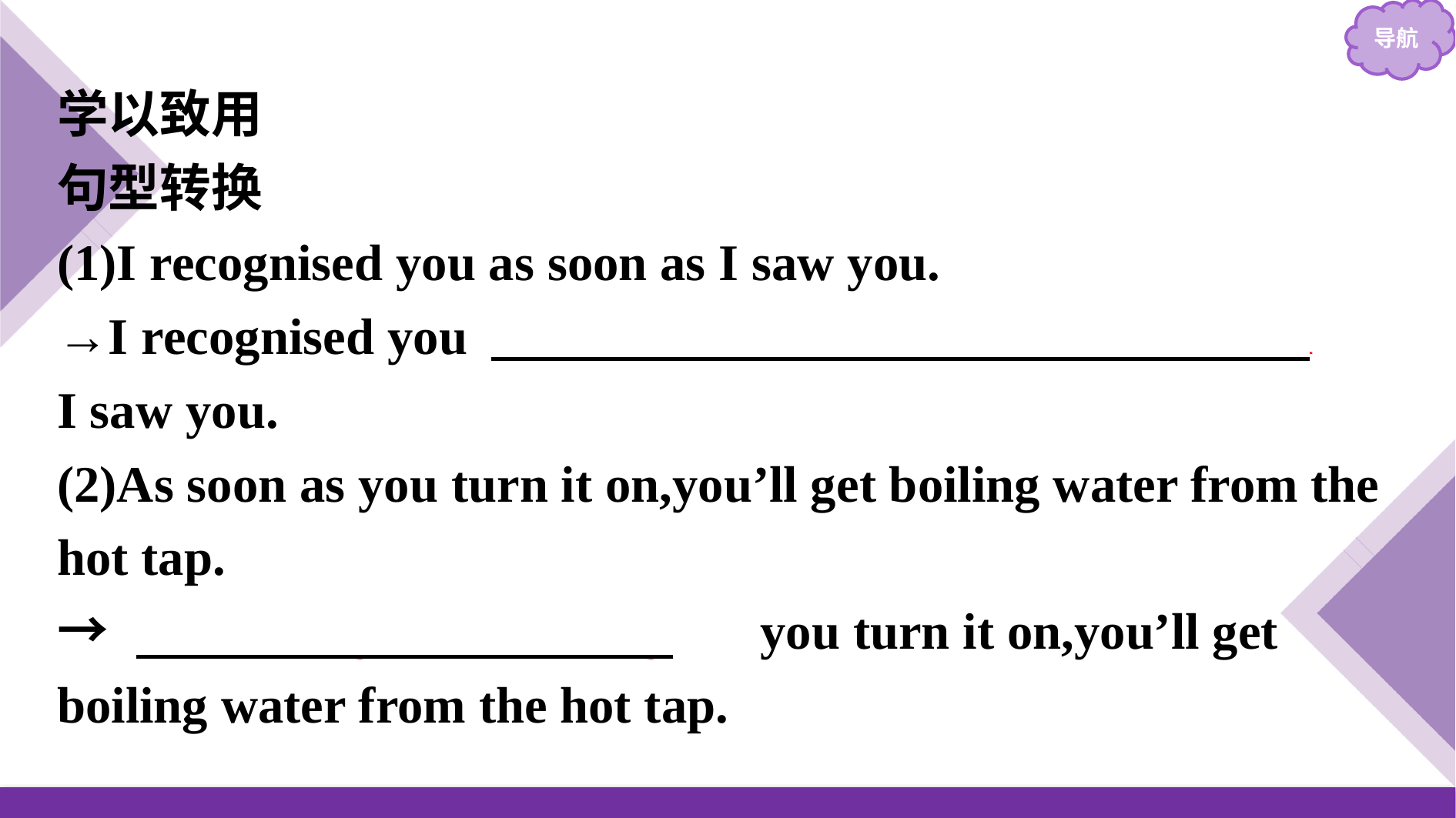

学以致用
句型转换
(1)I recognised you as soon as I saw you.
→I recognised you 　the instant/moment/minute/second　I saw you.
(2)As soon as you turn it on,you’ll get boiling water from the hot tap.
→　Instantly/Immediately　 you turn it on,you’ll get boiling water from the hot tap.